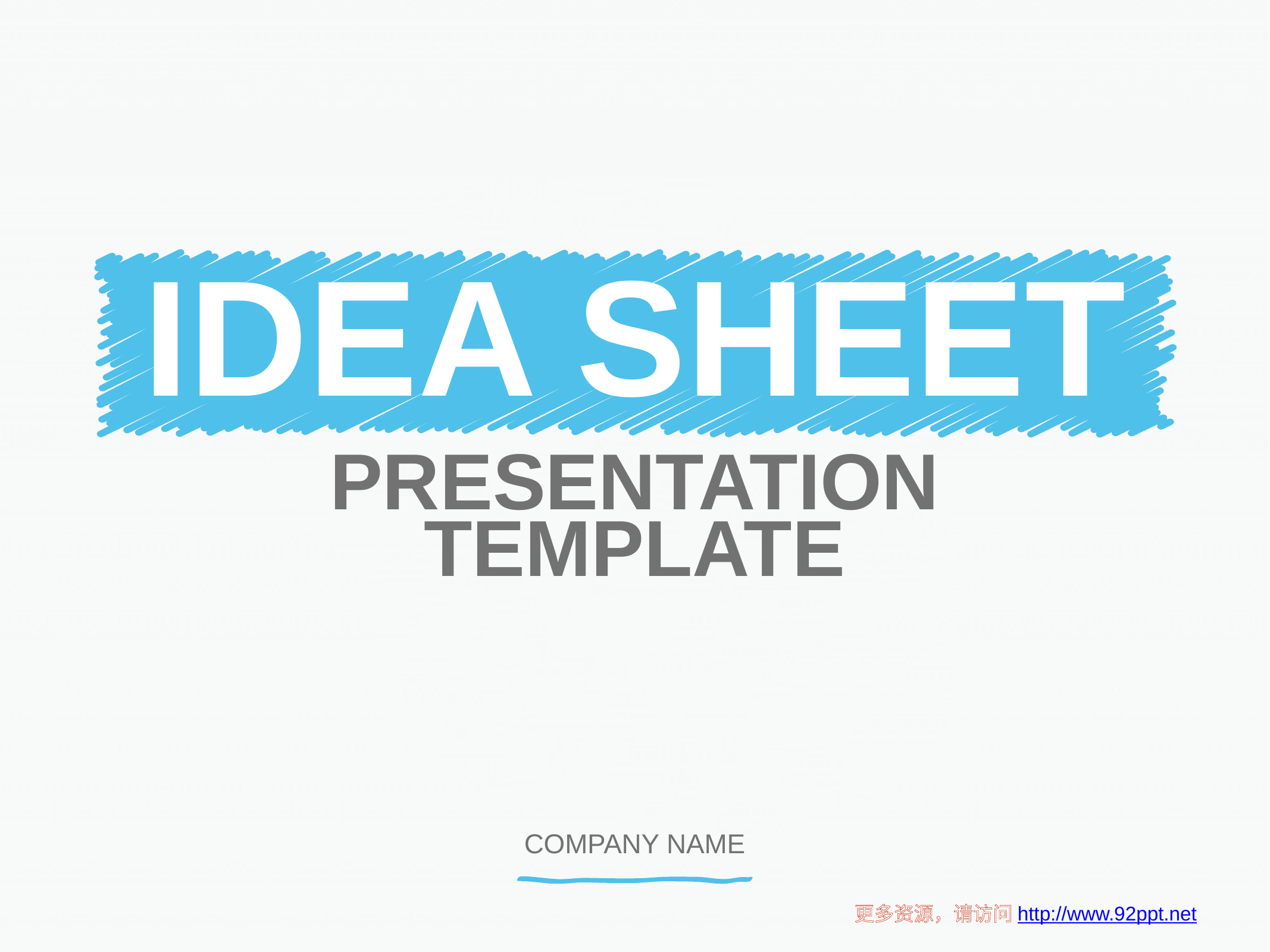

# Idea Sheet
presentation template
COMPANY NAME

更多资源，请访问http://www.92ppt.net